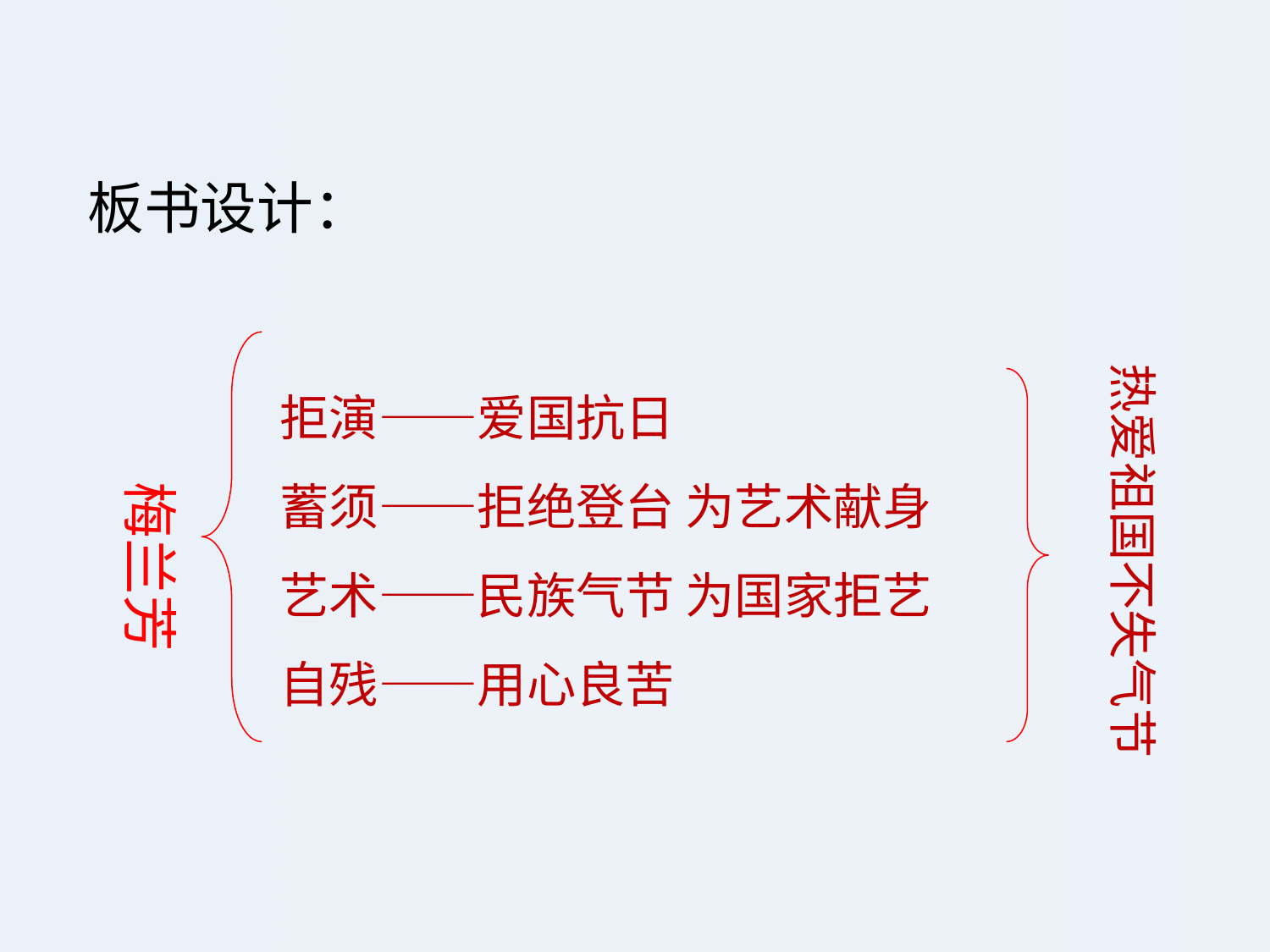

板书设计：

拒演——爱国抗日
蓄须——拒绝登台 为艺术献身
艺术——民族气节 为国家拒艺
自残——用心良苦
热爱祖国不失气节

梅兰芳